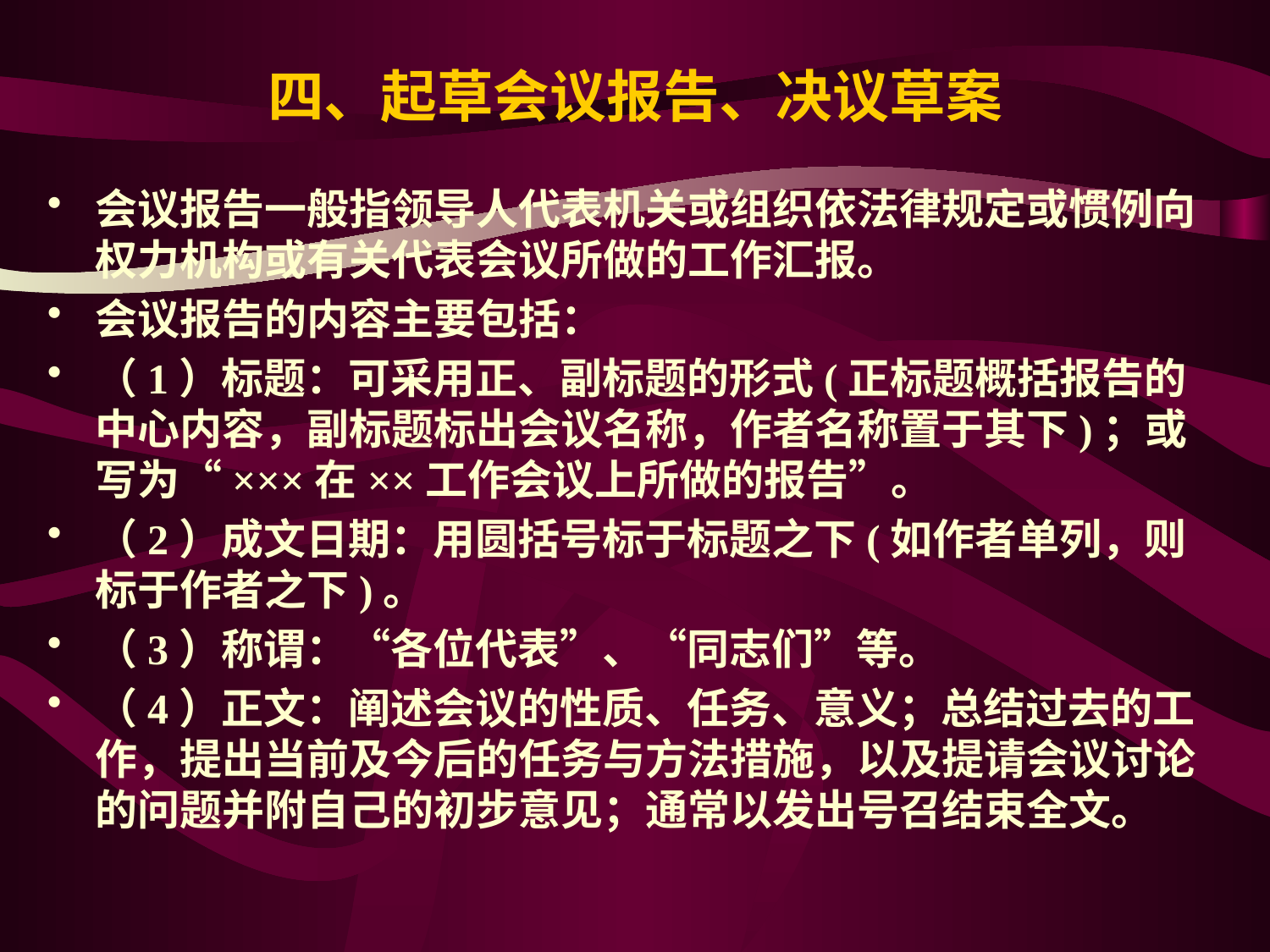

# 四、起草会议报告、决议草案
会议报告一般指领导人代表机关或组织依法律规定或惯例向权力机构或有关代表会议所做的工作汇报。
会议报告的内容主要包括：
（1）标题：可采用正、副标题的形式(正标题概括报告的中心内容，副标题标出会议名称，作者名称置于其下)；或写为“×××在××工作会议上所做的报告”。
（2）成文日期：用圆括号标于标题之下(如作者单列，则标于作者之下)。
（3）称谓：“各位代表”、“同志们”等。
（4）正文：阐述会议的性质、任务、意义；总结过去的工作，提出当前及今后的任务与方法措施，以及提请会议讨论的问题并附自己的初步意见；通常以发出号召结束全文。